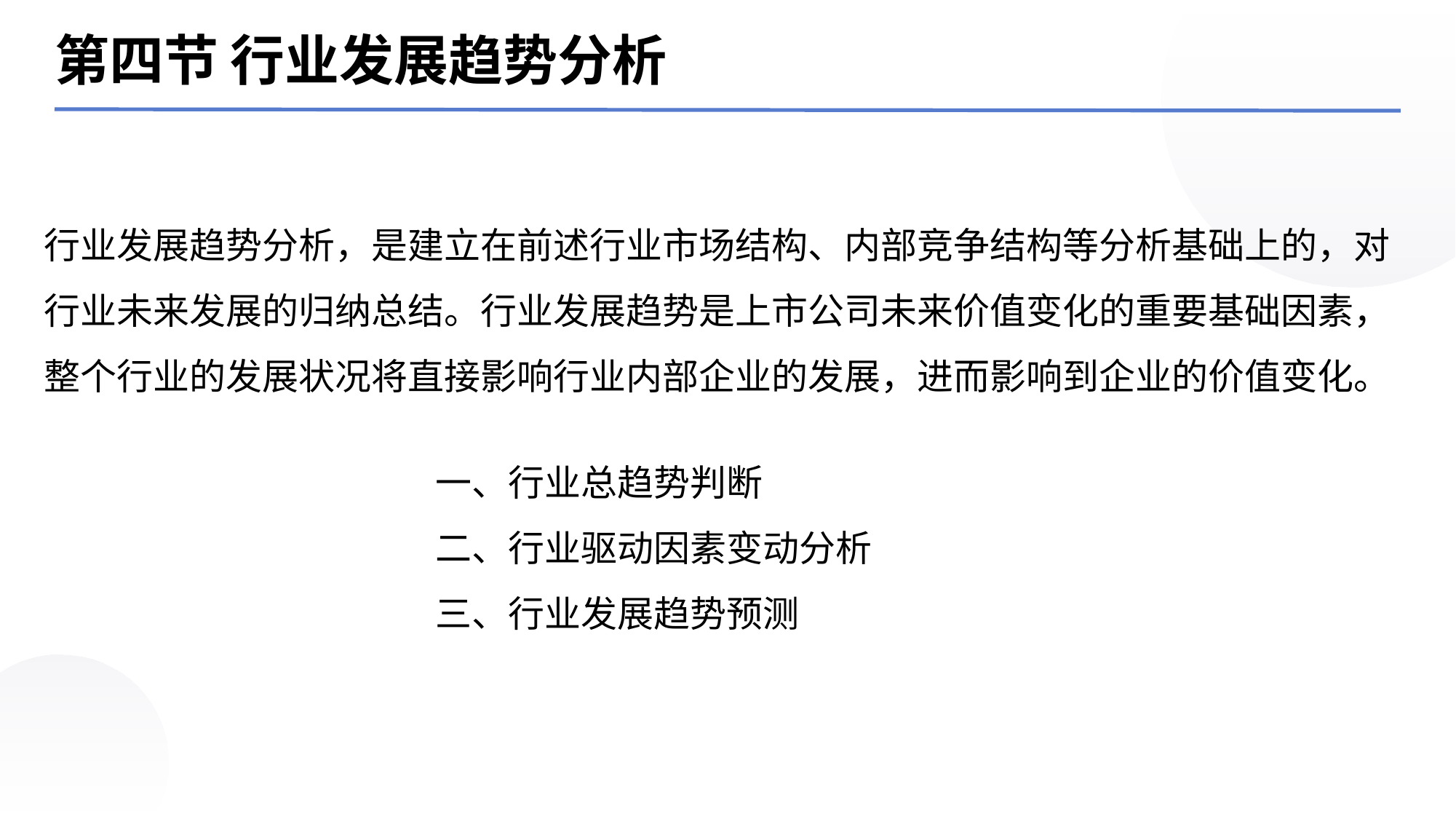

第四节 行业发展趋势分析
行业发展趋势分析，是建立在前述行业市场结构、内部竞争结构等分析基础上的，对行业未来发展的归纳总结。行业发展趋势是上市公司未来价值变化的重要基础因素，整个行业的发展状况将直接影响行业内部企业的发展，进而影响到企业的价值变化。
一、行业总趋势判断二、行业驱动因素变动分析
三、行业发展趋势预测